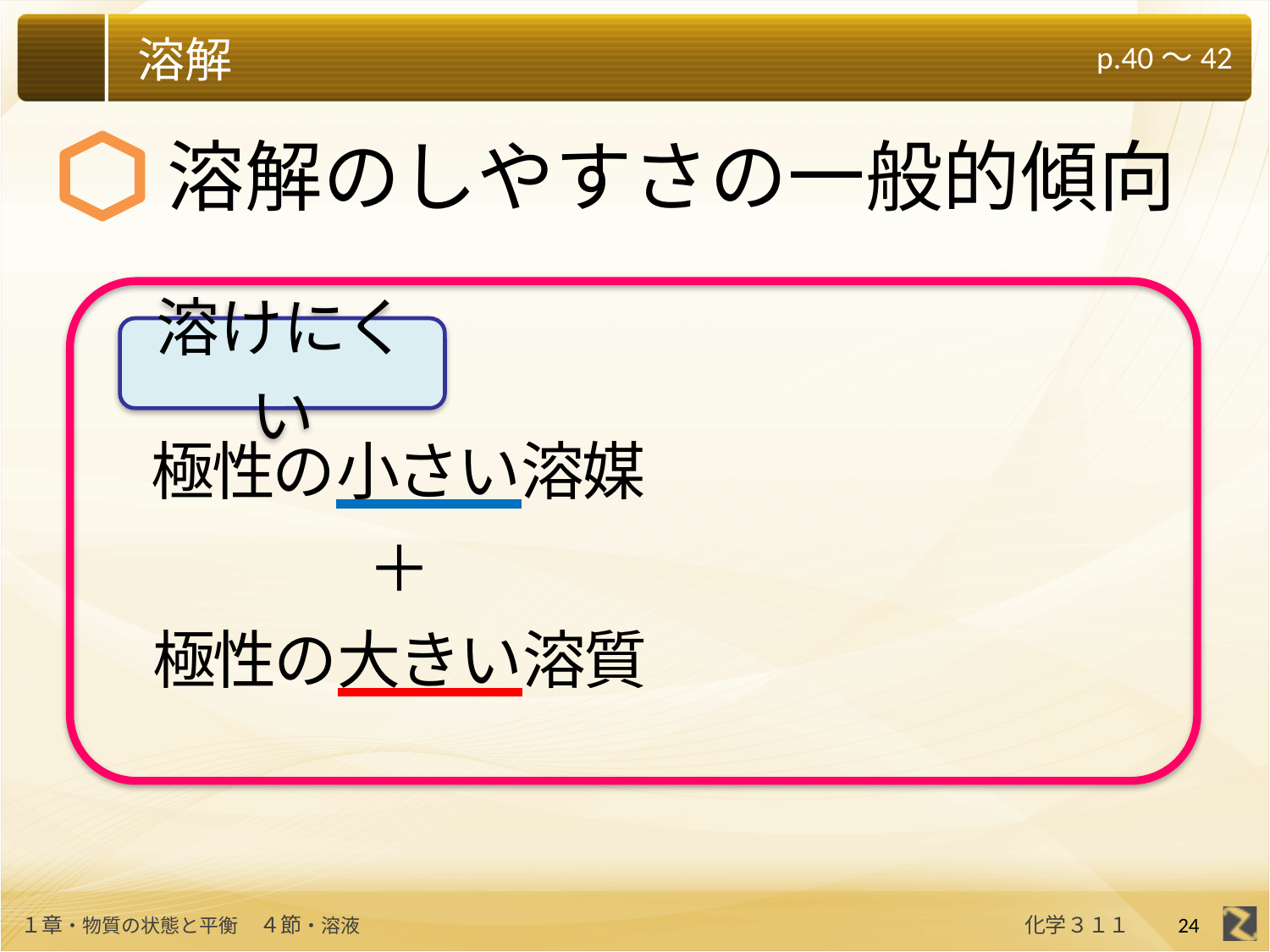

溶解のしやすさの一般的傾向

溶けにくい
極性の小さい溶媒
＋
極性の大きい溶質